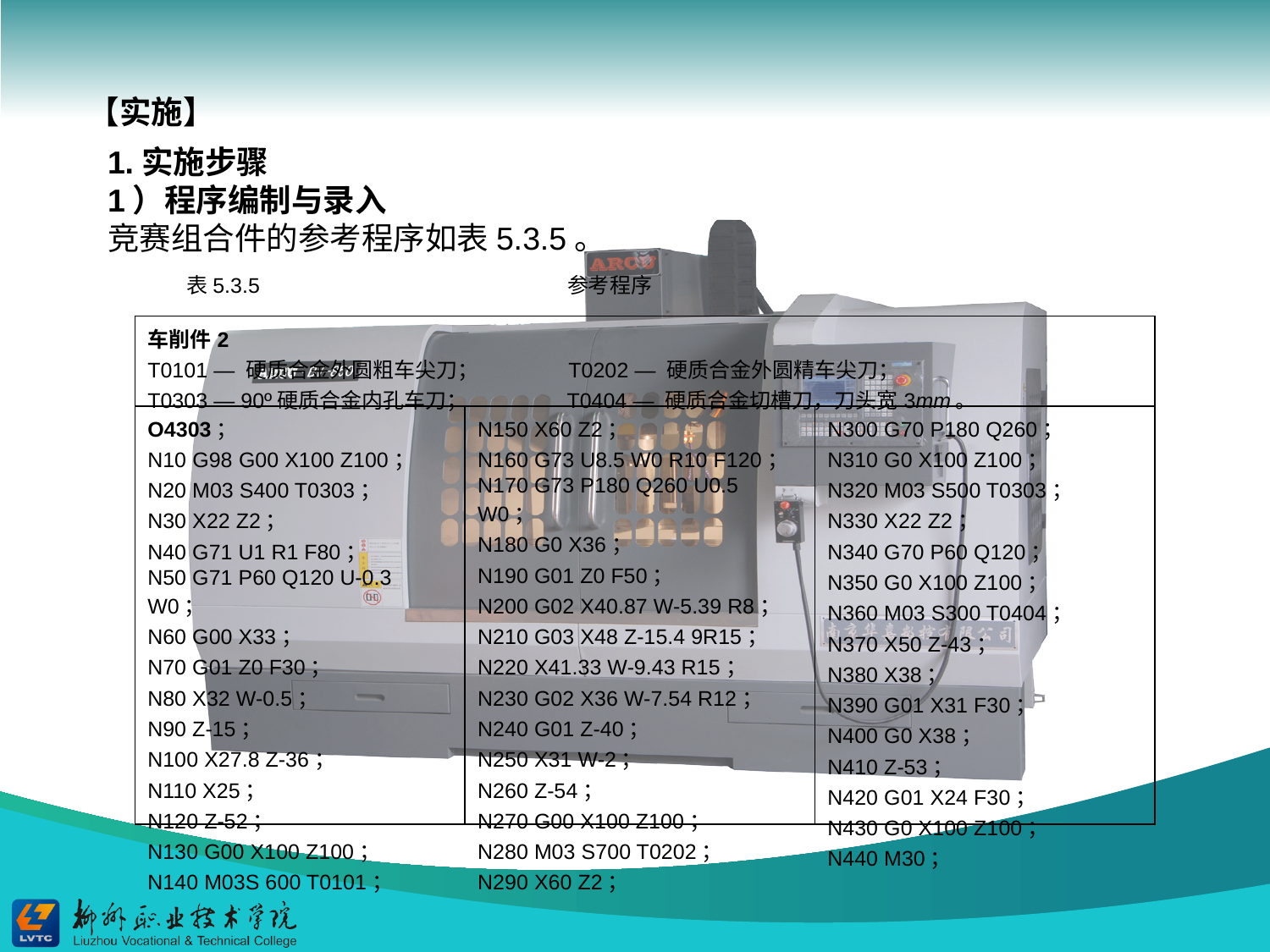

【实施】
1.实施步骤
1）程序编制与录入
竞赛组合件的参考程序如表5.3.5。
   表5.3.5                                                   参考程序
| 车削件2 T0101 — 硬质合金外圆粗车尖刀； T0202 — 硬质合金外圆精车尖刀； T0303 — 90º硬质合金内孔车刀； T0404 — 硬质合金切槽刀，刀头宽3mm。 |  |  |
| --- | --- | --- |
| O4303； N10 G98 G00 X100 Z100； N20 M03 S400 T0303； N30 X22 Z2； N40 G71 U1 R1 F80； N50 G71 P60 Q120 U-0.3 W0； N60 G00 X33； N70 G01 Z0 F30； N80 X32 W-0.5； N90 Z-15； N100 X27.8 Z-36； N110 X25； N120 Z-52； N130 G00 X100 Z100； N140 M03S 600 T0101； | N150 X60 Z2； N160 G73 U8.5 W0 R10 F120； N170 G73 P180 Q260 U0.5 W0； N180 G0 X36； N190 G01 Z0 F50； N200 G02 X40.87 W-5.39 R8； N210 G03 X48 Z-15.4 9R15； N220 X41.33 W-9.43 R15； N230 G02 X36 W-7.54 R12； N240 G01 Z-40； N250 X31 W-2； N260 Z-54； N270 G00 X100 Z100； N280 M03 S700 T0202； N290 X60 Z2； | N300 G70 P180 Q260； N310 G0 X100 Z100； N320 M03 S500 T0303； N330 X22 Z2； N340 G70 P60 Q120； N350 G0 X100 Z100； N360 M03 S300 T0404； N370 X50 Z-43； N380 X38； N390 G01 X31 F30； N400 G0 X38； N410 Z-53； N420 G01 X24 F30； N430 G0 X100 Z100； N440 M30； |